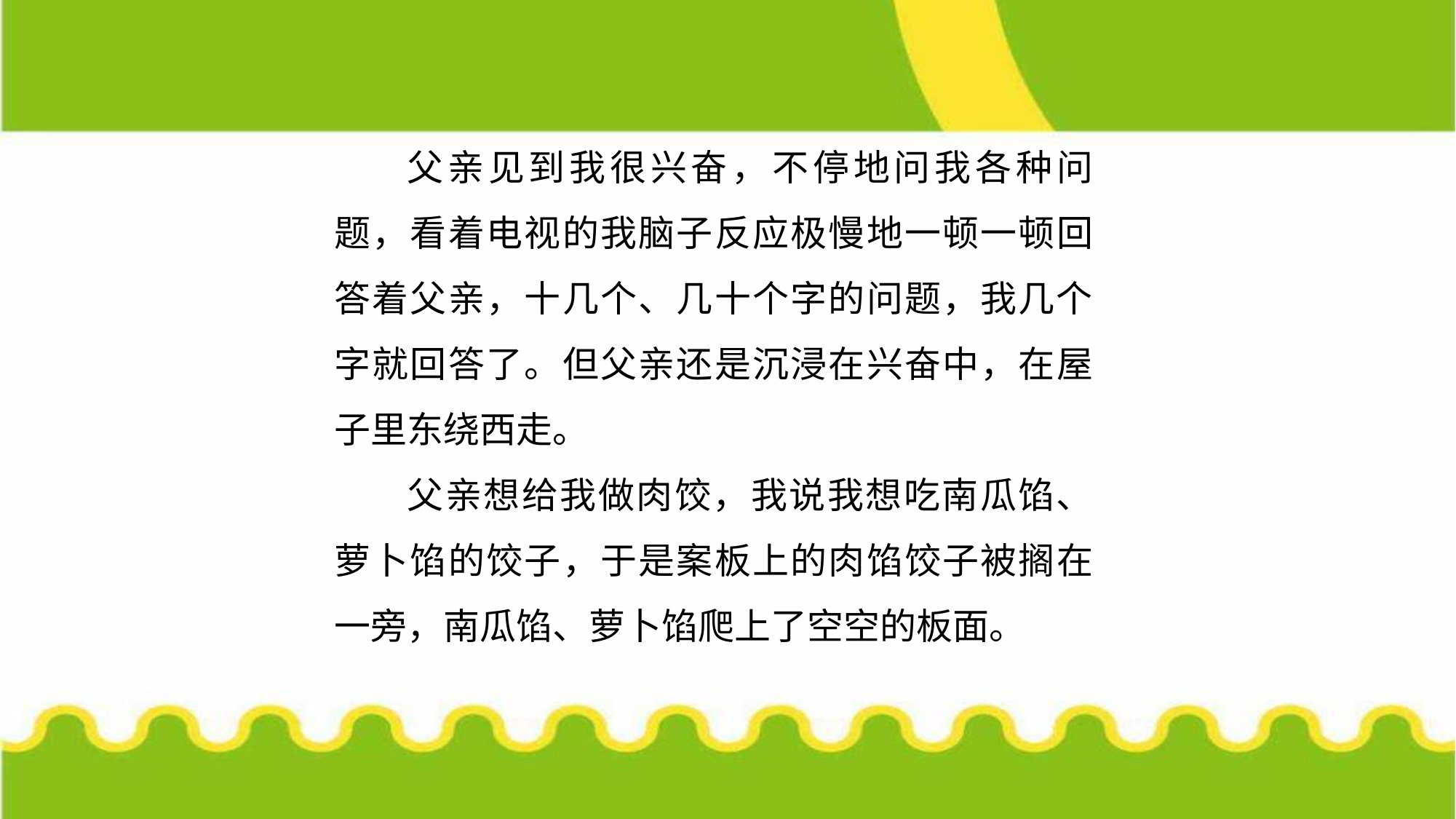

父亲见到我很兴奋，不停地问我各种问题，看着电视的我脑子反应极慢地一顿一顿回答着父亲，十几个、几十个字的问题，我几个字就回答了。但父亲还是沉浸在兴奋中，在屋子里东绕西走。
父亲想给我做肉饺，我说我想吃南瓜馅、萝卜馅的饺子，于是案板上的肉馅饺子被搁在一旁，南瓜馅、萝卜馅爬上了空空的板面。